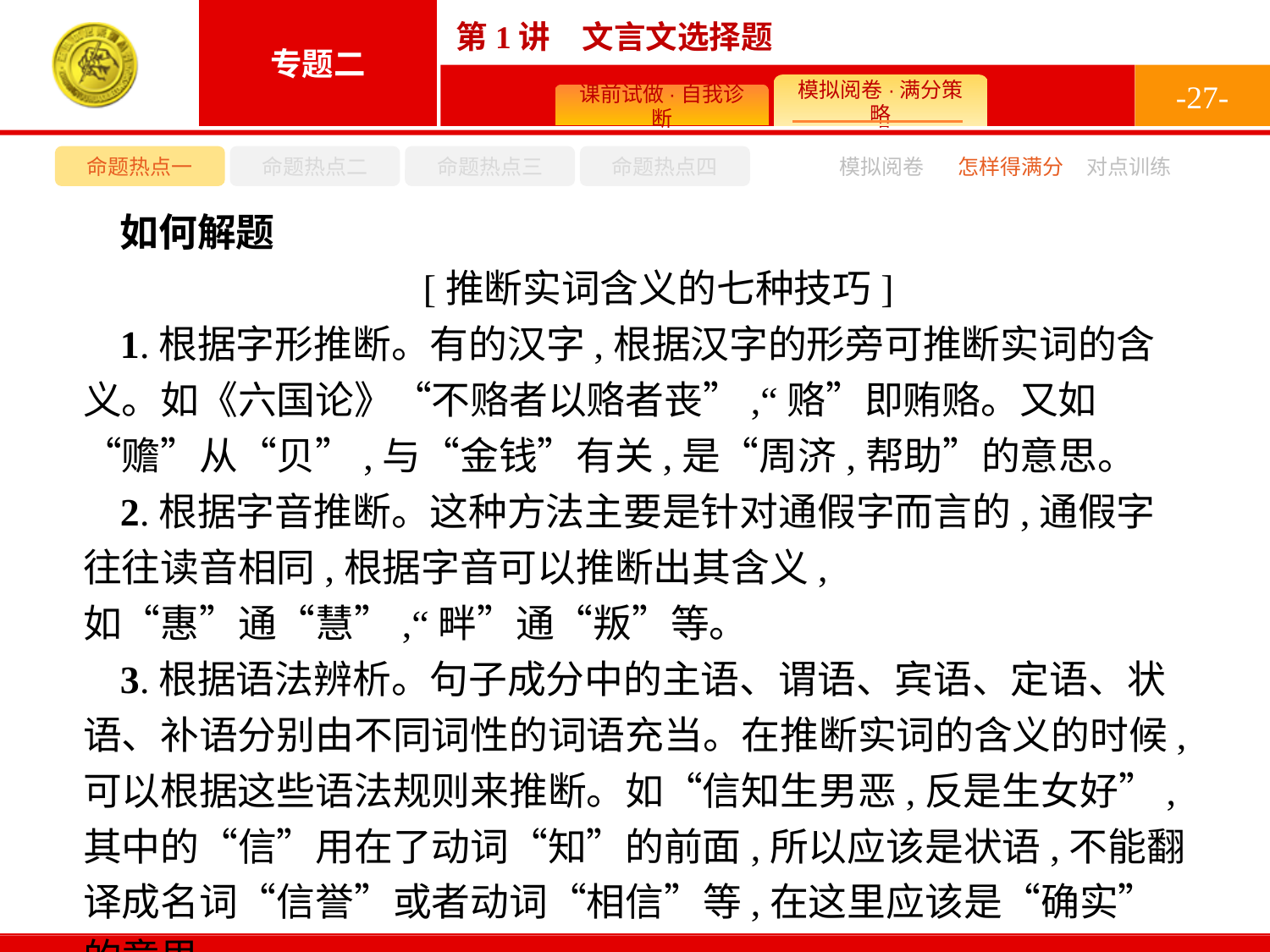

-27-
命题热点一
命题热点二
命题热点三
命题热点四
模拟阅卷
怎样得满分
对点训练
如何解题
 [推断实词含义的七种技巧]
1.根据字形推断。有的汉字,根据汉字的形旁可推断实词的含义。如《六国论》“不赂者以赂者丧”,“赂”即贿赂。又如“赡”从“贝”,与“金钱”有关,是“周济,帮助”的意思。
2.根据字音推断。这种方法主要是针对通假字而言的,通假字往往读音相同,根据字音可以推断出其含义,如“惠”通“慧”,“畔”通“叛”等。
3.根据语法辨析。句子成分中的主语、谓语、宾语、定语、状语、补语分别由不同词性的词语充当。在推断实词的含义的时候,可以根据这些语法规则来推断。如“信知生男恶,反是生女好”,其中的“信”用在了动词“知”的前面,所以应该是状语,不能翻译成名词“信誉”或者动词“相信”等,在这里应该是“确实”的意思。